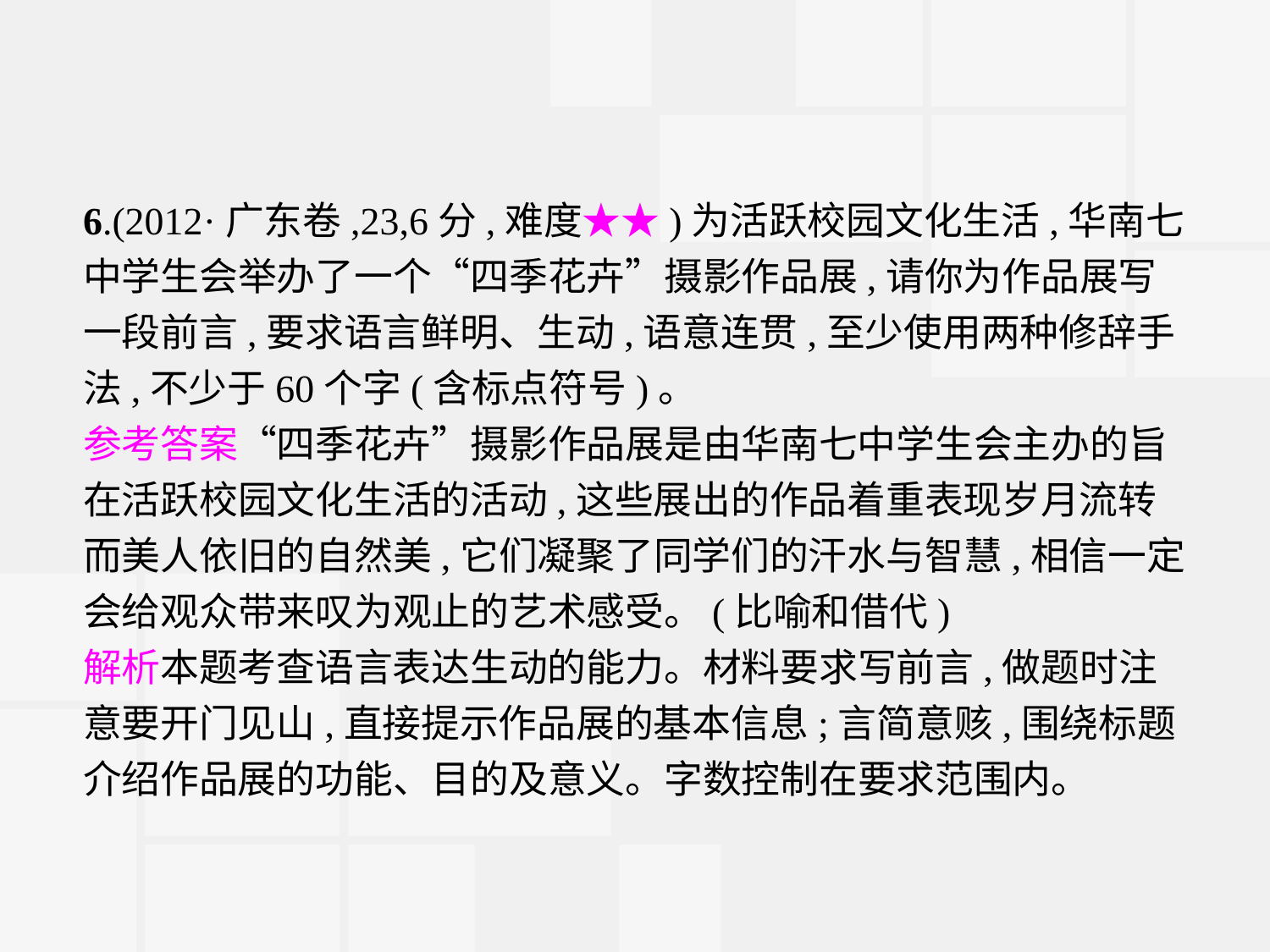

6.(2012·广东卷,23,6分,难度★★)为活跃校园文化生活,华南七中学生会举办了一个“四季花卉”摄影作品展,请你为作品展写一段前言,要求语言鲜明、生动,语意连贯,至少使用两种修辞手法,不少于60个字(含标点符号)。
参考答案“四季花卉”摄影作品展是由华南七中学生会主办的旨在活跃校园文化生活的活动,这些展出的作品着重表现岁月流转而美人依旧的自然美,它们凝聚了同学们的汗水与智慧,相信一定会给观众带来叹为观止的艺术感受。(比喻和借代)
解析本题考查语言表达生动的能力。材料要求写前言,做题时注意要开门见山,直接提示作品展的基本信息;言简意赅,围绕标题介绍作品展的功能、目的及意义。字数控制在要求范围内。